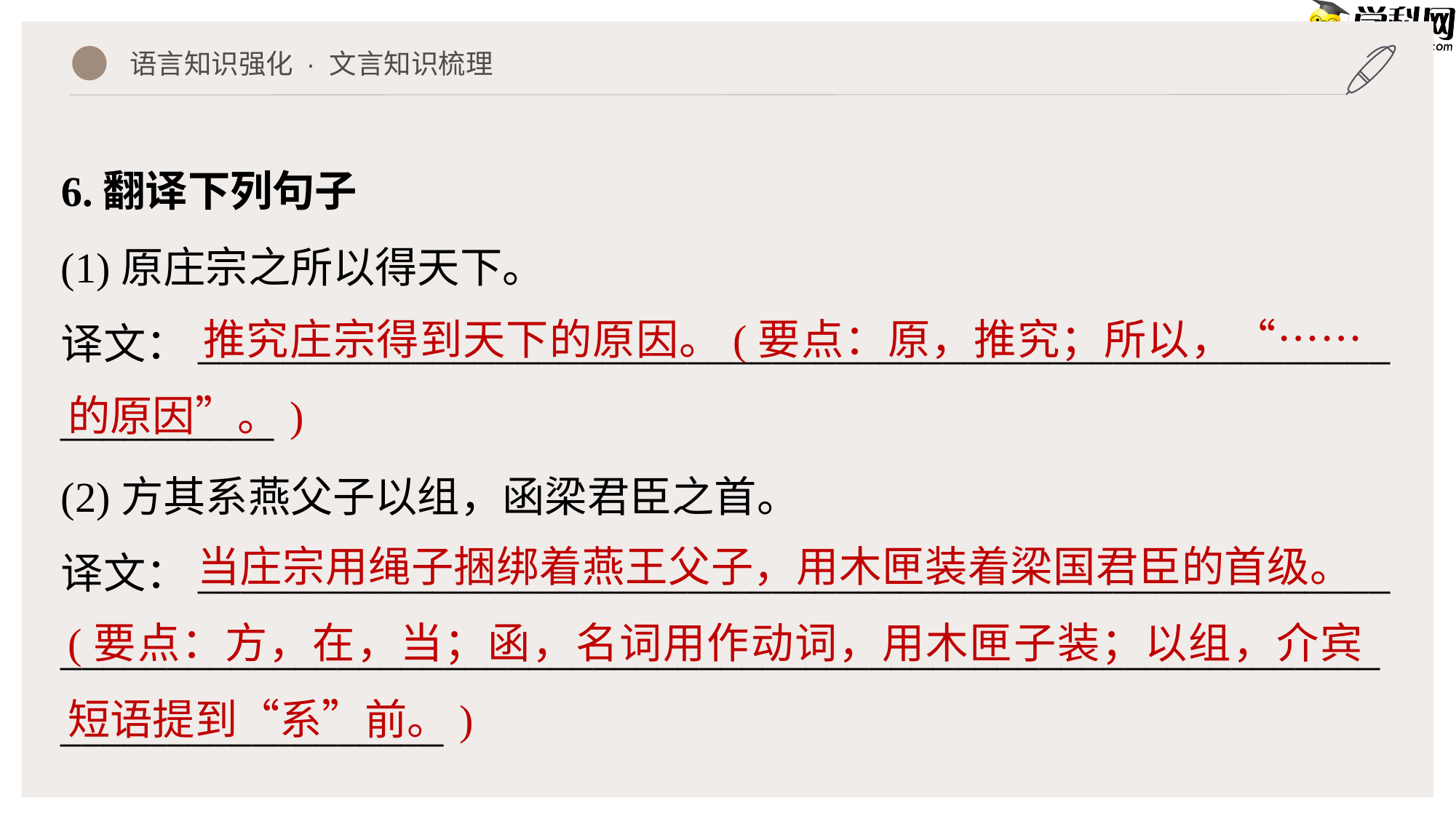

语言知识强化 · 文言知识梳理

6.翻译下列句子
(1)原庄宗之所以得天下。
译文：________________________________________________________
__________
(2)方其系燕父子以组，函梁君臣之首。
译文：________________________________________________________
________________________________________________________________________________
            推究庄宗得到天下的原因。(要点：原，推究；所以，“……的原因”。)
            当庄宗用绳子捆绑着燕王父子，用木匣装着梁国君臣的首级。(要点：方，在，当；函，名词用作动词，用木匣子装；以组，介宾短语提到“系”前。)